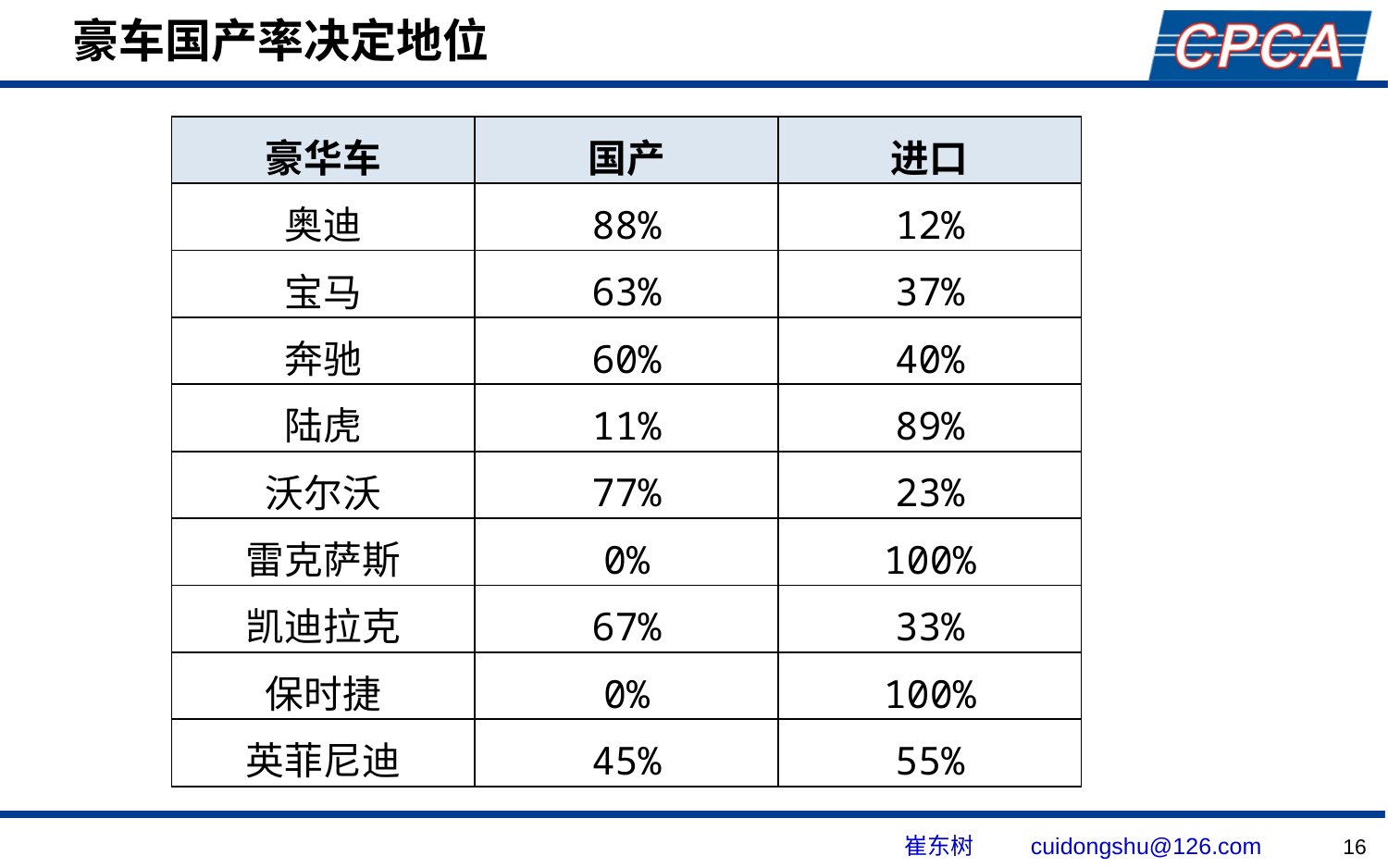

# 豪车国产率决定地位
| 豪华车 | 国产 | 进口 |
| --- | --- | --- |
| 奥迪 | 88% | 12% |
| 宝马 | 63% | 37% |
| 奔驰 | 60% | 40% |
| 陆虎 | 11% | 89% |
| 沃尔沃 | 77% | 23% |
| 雷克萨斯 | 0% | 100% |
| 凯迪拉克 | 67% | 33% |
| 保时捷 | 0% | 100% |
| 英菲尼迪 | 45% | 55% |
16